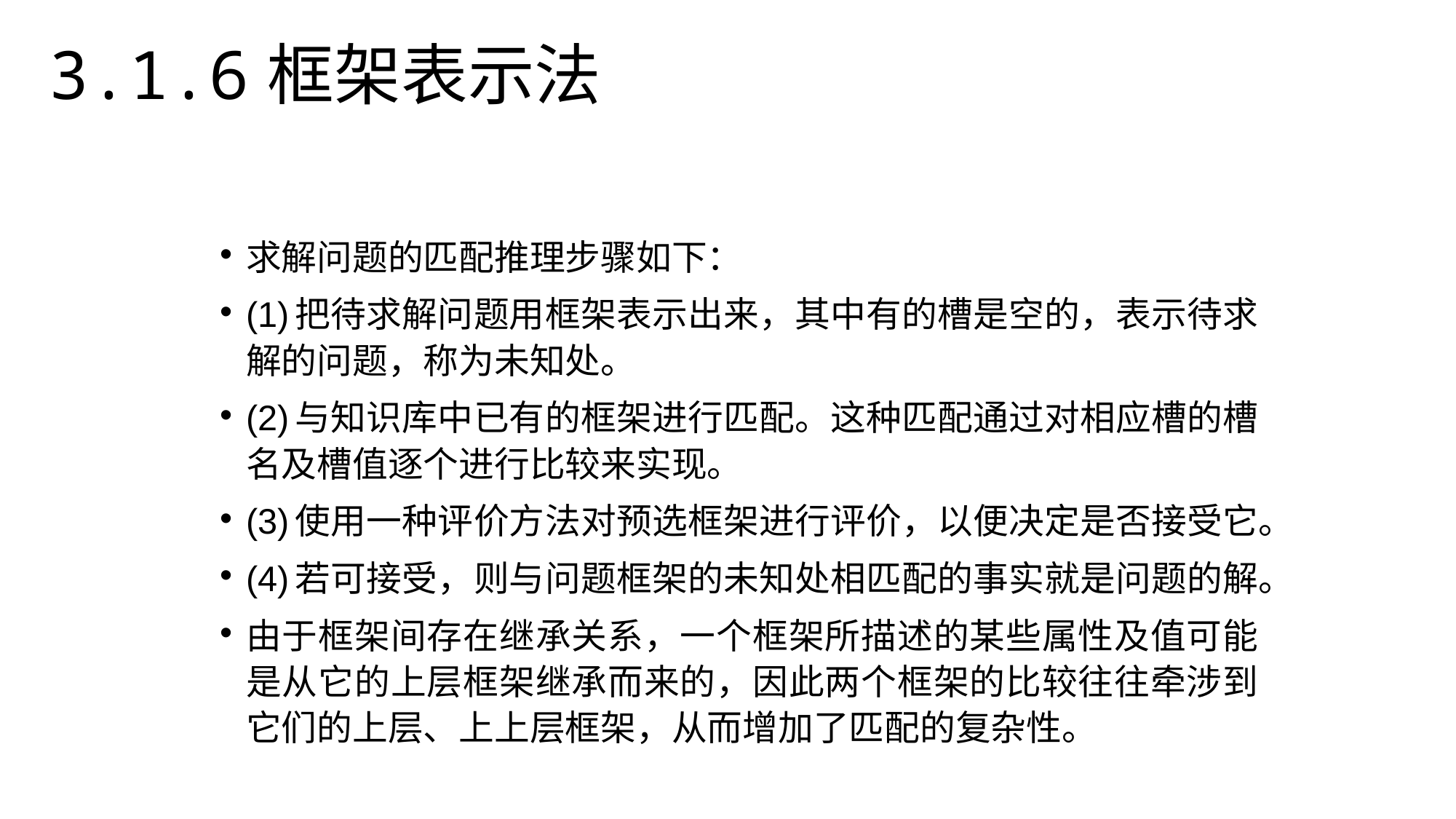

3.1.6框架表示法

求解问题的匹配推理步骤如下：
(1)把待求解问题用框架表示出来，其中有的槽是空的，表示待求解的问题，称为未知处。
(2)与知识库中已有的框架进行匹配。这种匹配通过对相应槽的槽名及槽值逐个进行比较来实现。
(3)使用一种评价方法对预选框架进行评价，以便决定是否接受它。
(4)若可接受，则与问题框架的未知处相匹配的事实就是问题的解。
由于框架间存在继承关系，一个框架所描述的某些属性及值可能是从它的上层框架继承而来的，因此两个框架的比较往往牵涉到它们的上层、上上层框架，从而增加了匹配的复杂性。